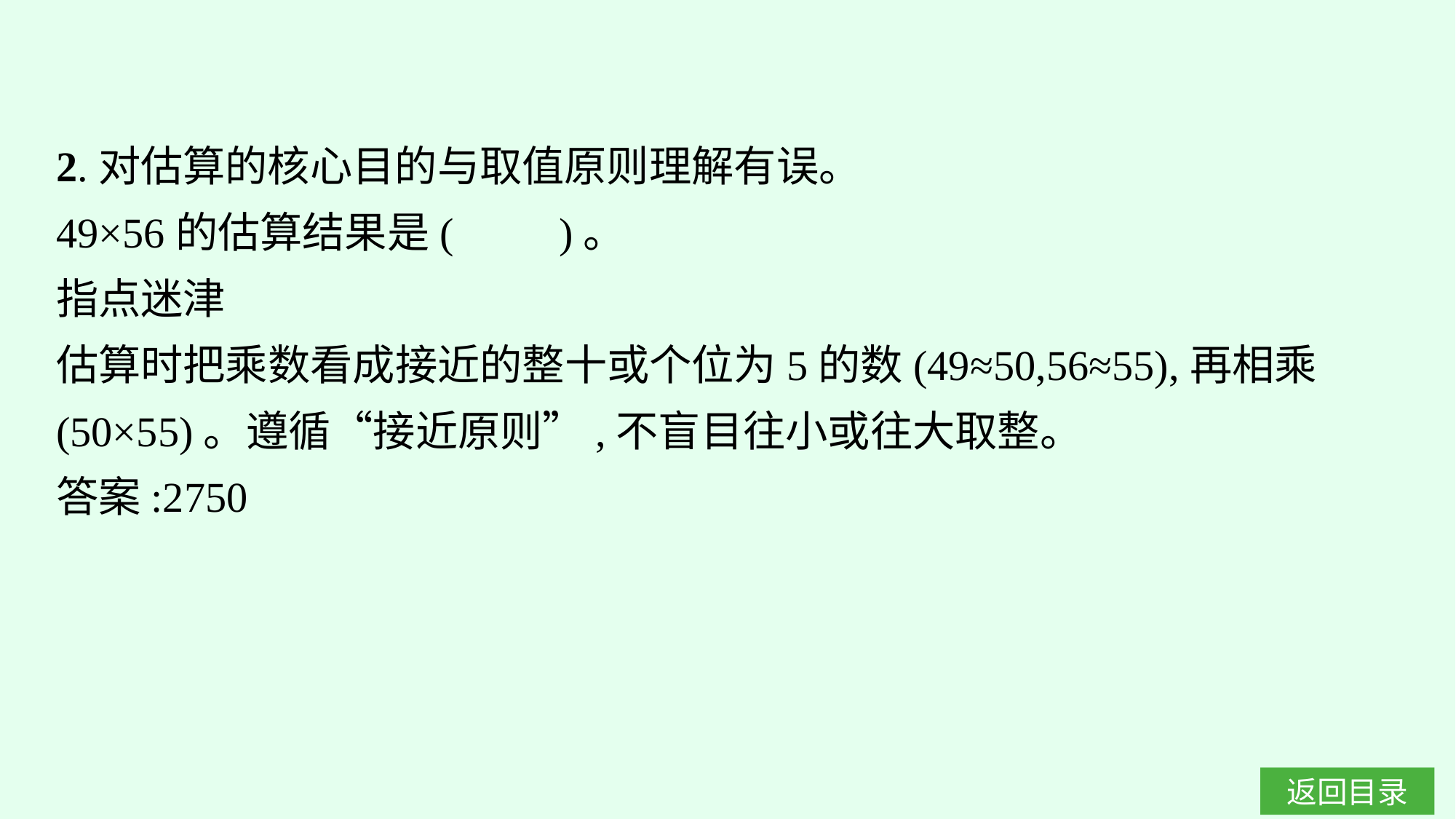

2.对估算的核心目的与取值原则理解有误。
49×56的估算结果是(　　)。
指点迷津
估算时把乘数看成接近的整十或个位为5的数(49≈50,56≈55),再相乘(50×55)。遵循“接近原则”,不盲目往小或往大取整。
答案:2750